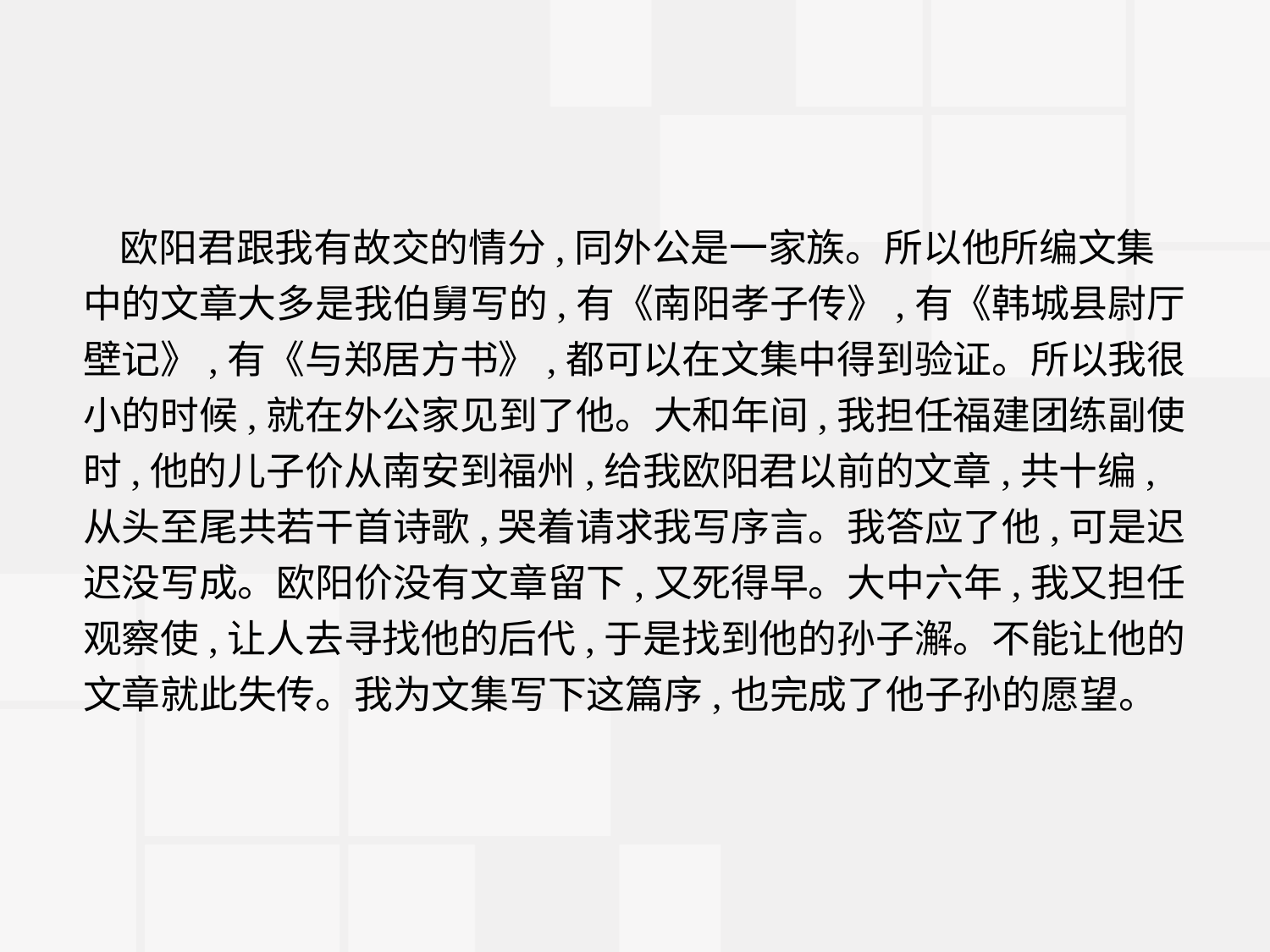

欧阳君跟我有故交的情分,同外公是一家族。所以他所编文集中的文章大多是我伯舅写的,有《南阳孝子传》,有《韩城县尉厅壁记》,有《与郑居方书》,都可以在文集中得到验证。所以我很小的时候,就在外公家见到了他。大和年间,我担任福建团练副使时,他的儿子价从南安到福州,给我欧阳君以前的文章,共十编,从头至尾共若干首诗歌,哭着请求我写序言。我答应了他,可是迟迟没写成。欧阳价没有文章留下,又死得早。大中六年,我又担任观察使,让人去寻找他的后代,于是找到他的孙子澥。不能让他的文章就此失传。我为文集写下这篇序,也完成了他子孙的愿望。